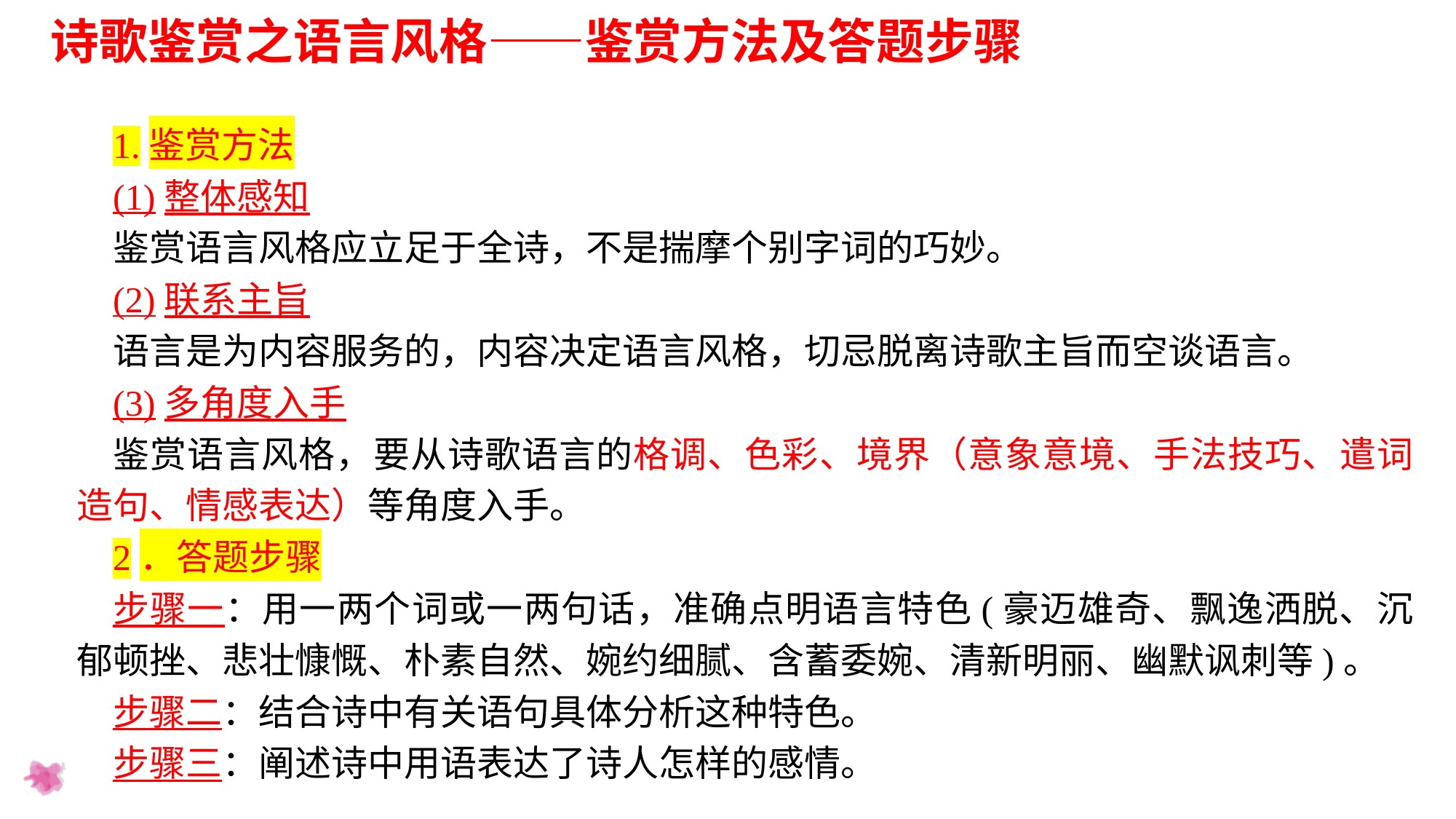

诗歌鉴赏之语言风格——鉴赏方法及答题步骤
1.鉴赏方法
(1)整体感知
鉴赏语言风格应立足于全诗，不是揣摩个别字词的巧妙。
(2)联系主旨
语言是为内容服务的，内容决定语言风格，切忌脱离诗歌主旨而空谈语言。
(3)多角度入手
鉴赏语言风格，要从诗歌语言的格调、色彩、境界（意象意境、手法技巧、遣词造句、情感表达）等角度入手。
2．答题步骤
步骤一：用一两个词或一两句话，准确点明语言特色(豪迈雄奇、飘逸洒脱、沉郁顿挫、悲壮慷慨、朴素自然、婉约细腻、含蓄委婉、清新明丽、幽默讽刺等)。
步骤二：结合诗中有关语句具体分析这种特色。
步骤三：阐述诗中用语表达了诗人怎样的感情。